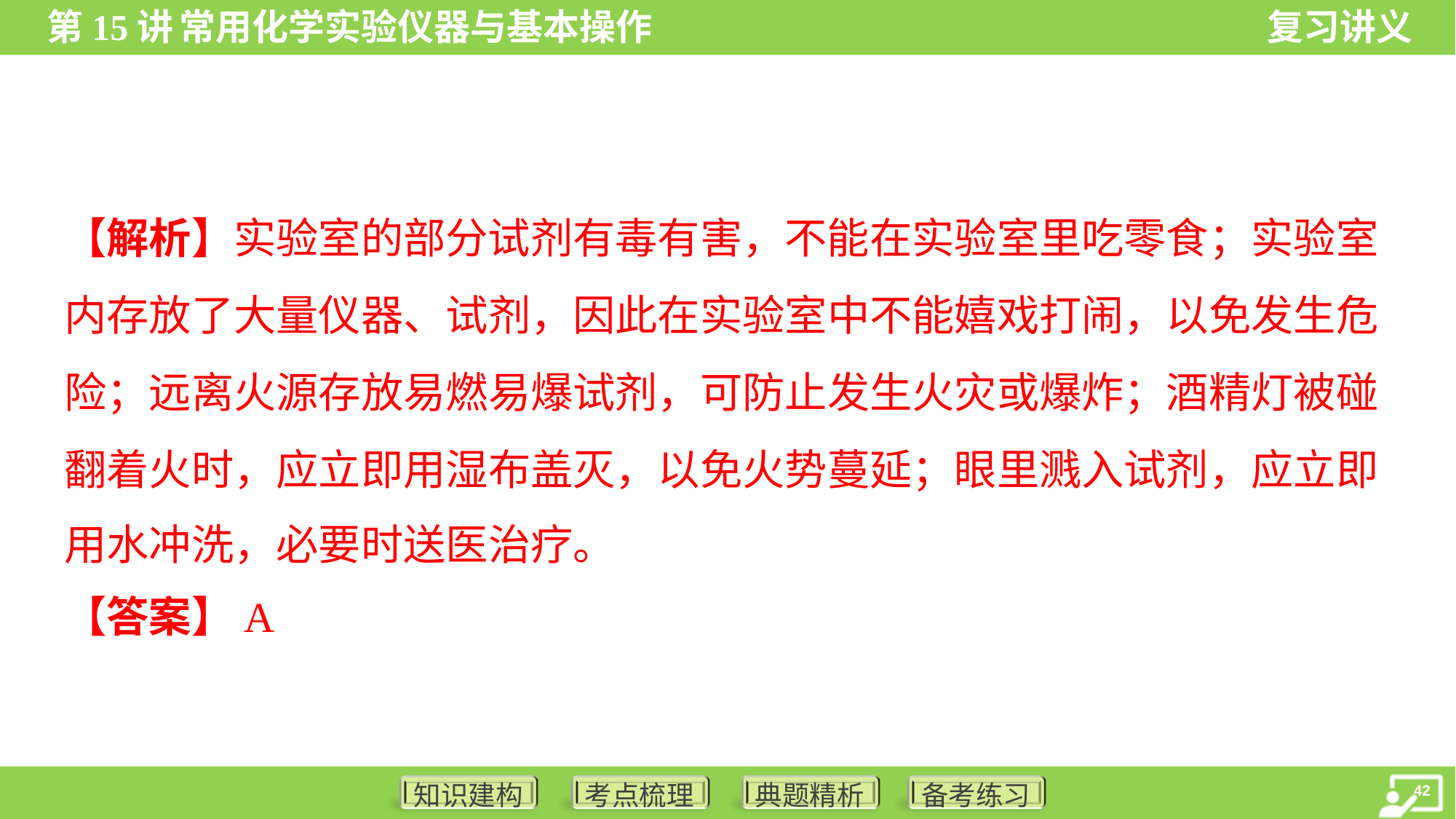

【解析】实验室的部分试剂有毒有害，不能在实验室里吃零食；实验室
内存放了大量仪器、试剂，因此在实验室中不能嬉戏打闹，以免发生危
险；远离火源存放易燃易爆试剂，可防止发生火灾或爆炸；酒精灯被碰
翻着火时，应立即用湿布盖灭，以免火势蔓延；眼里溅入试剂，应立即
用水冲洗，必要时送医治疗。
【答案】A